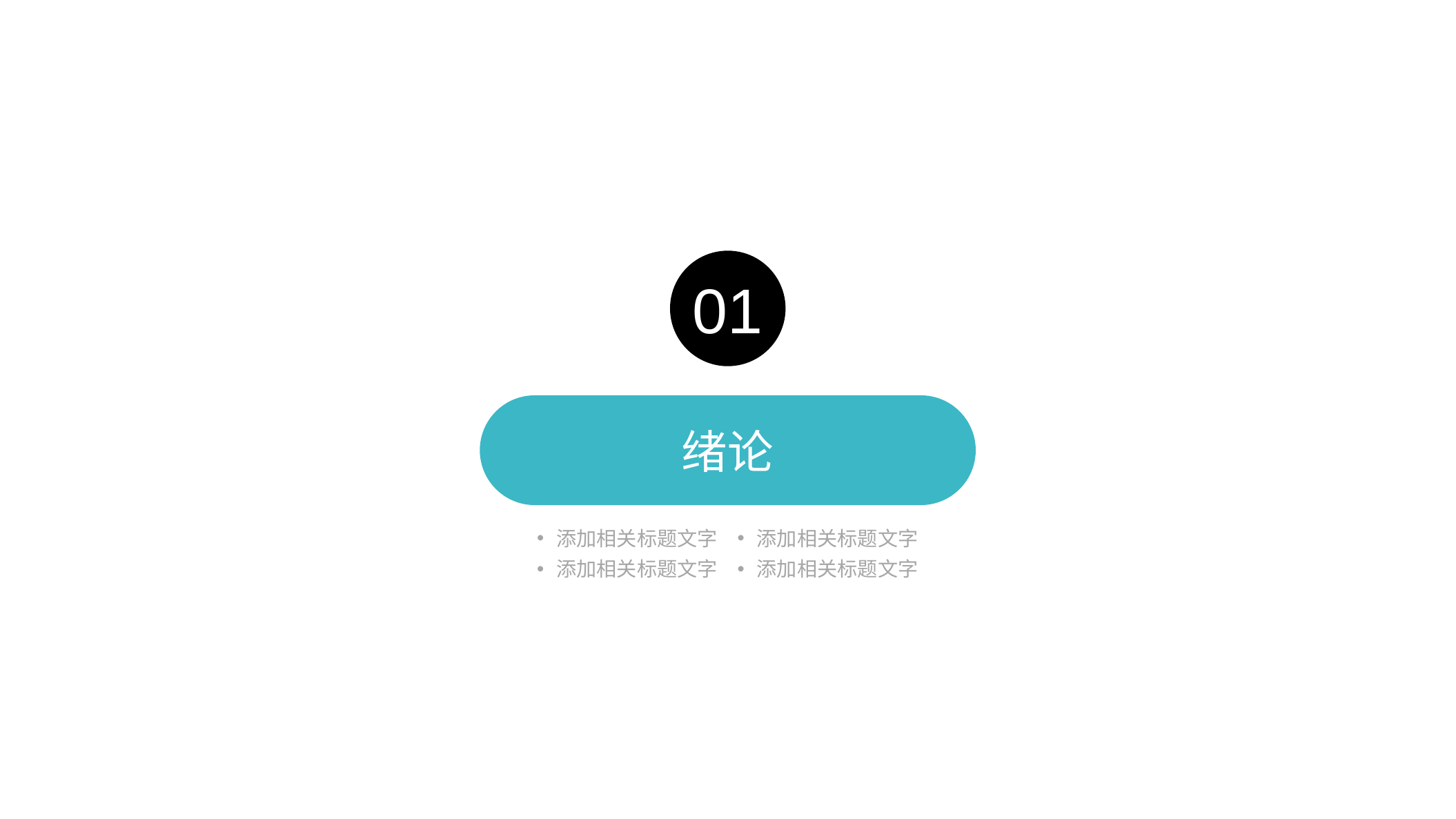

01

绪论
添加相关标题文字
添加相关标题文字
添加相关标题文字
添加相关标题文字